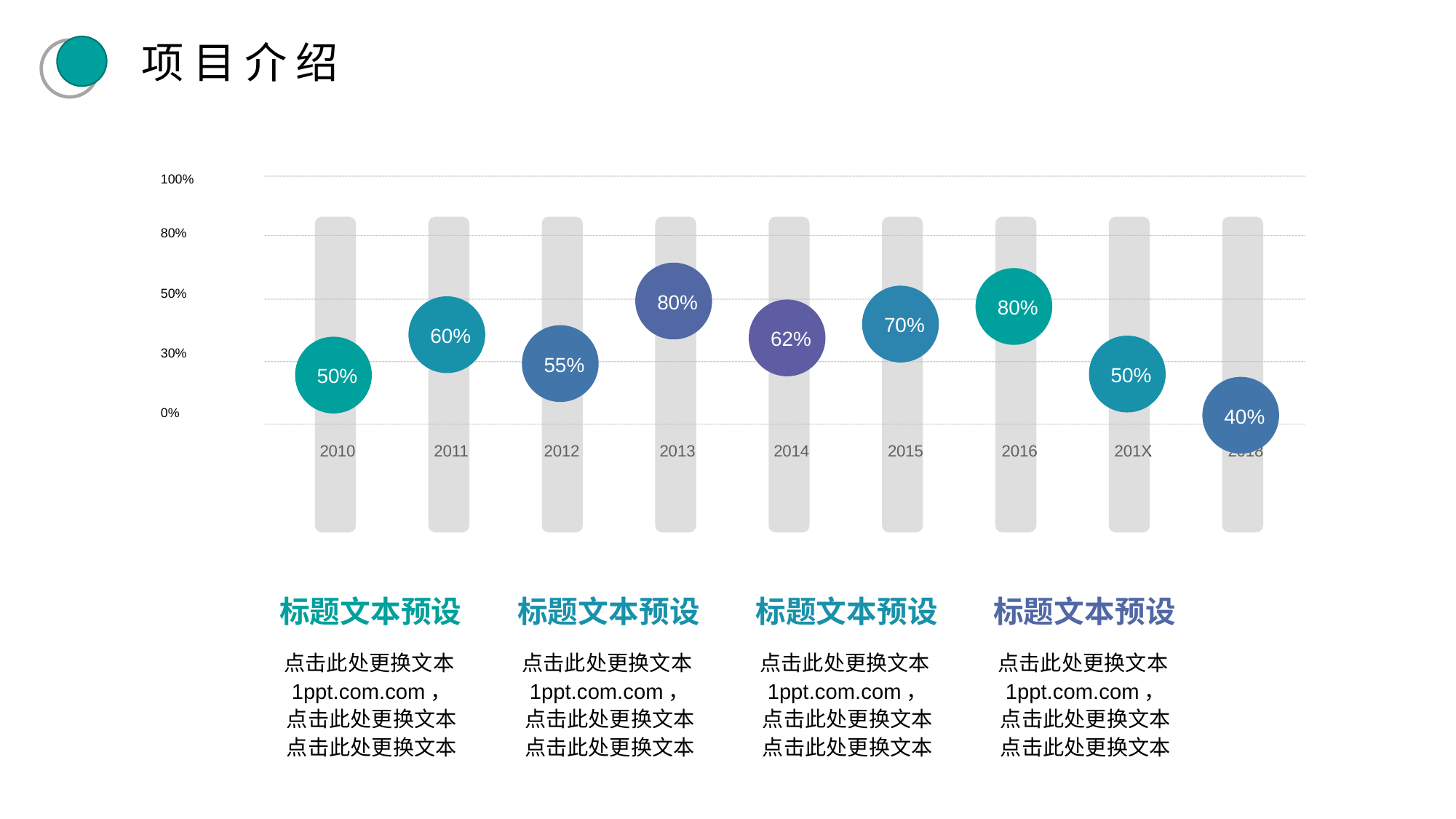

项目介绍

100%
80%
50%
30%
0%
2010
2011
2012
2013
2014
2015
2016
201X
2018

80%
80%
70%
60%
62%
55%
50%
50%
40%
标题文本预设
点击此处更换文本1ppt.com.com，点击此处更换文本点击此处更换文本
标题文本预设
点击此处更换文本1ppt.com.com，点击此处更换文本点击此处更换文本
标题文本预设
点击此处更换文本1ppt.com.com，点击此处更换文本点击此处更换文本
标题文本预设
点击此处更换文本1ppt.com.com，点击此处更换文本点击此处更换文本